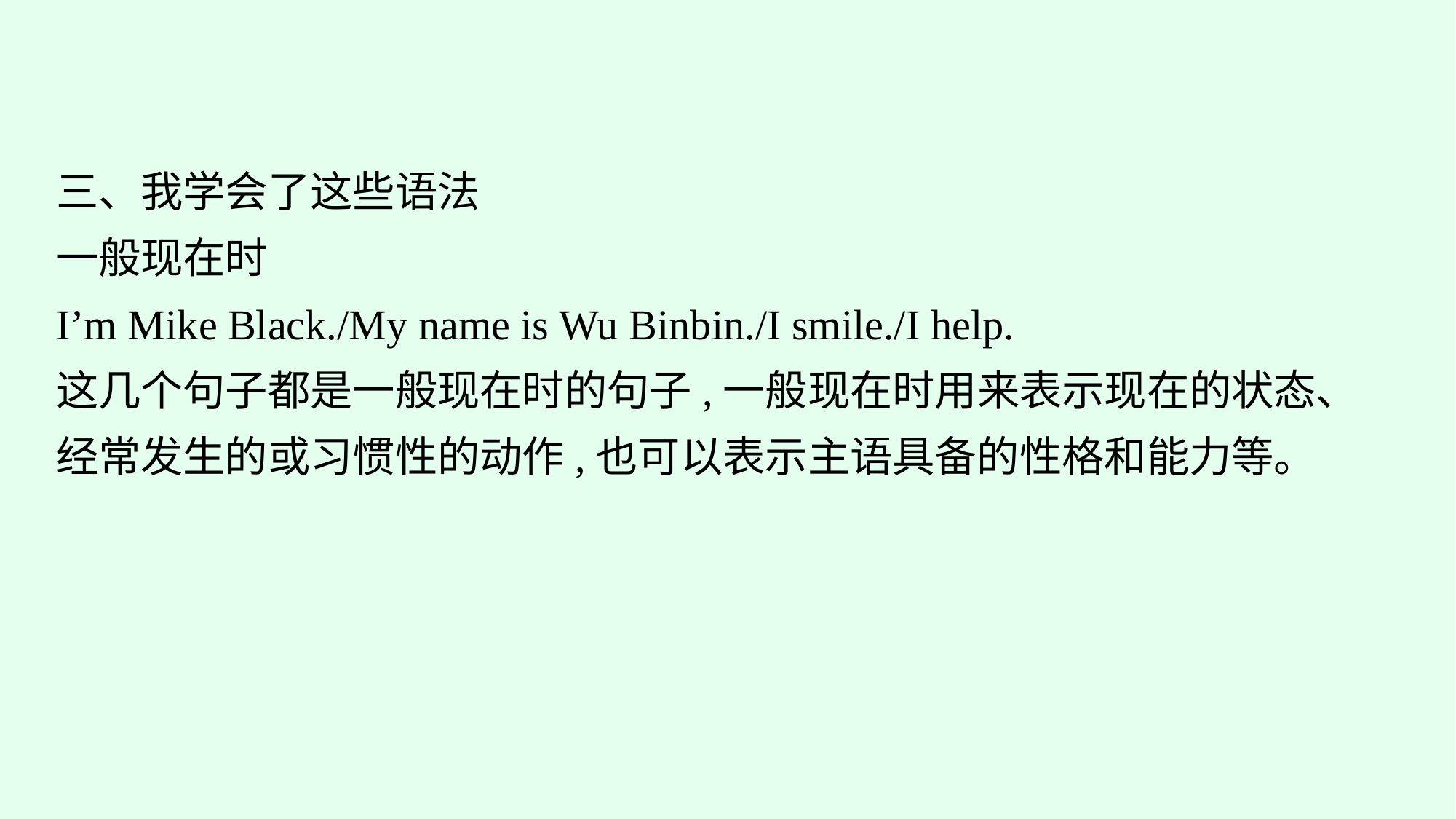

三、我学会了这些语法
一般现在时
I’m Mike Black./My name is Wu Binbin./I smile./I help.
这几个句子都是一般现在时的句子,一般现在时用来表示现在的状态、经常发生的或习惯性的动作,也可以表示主语具备的性格和能力等。